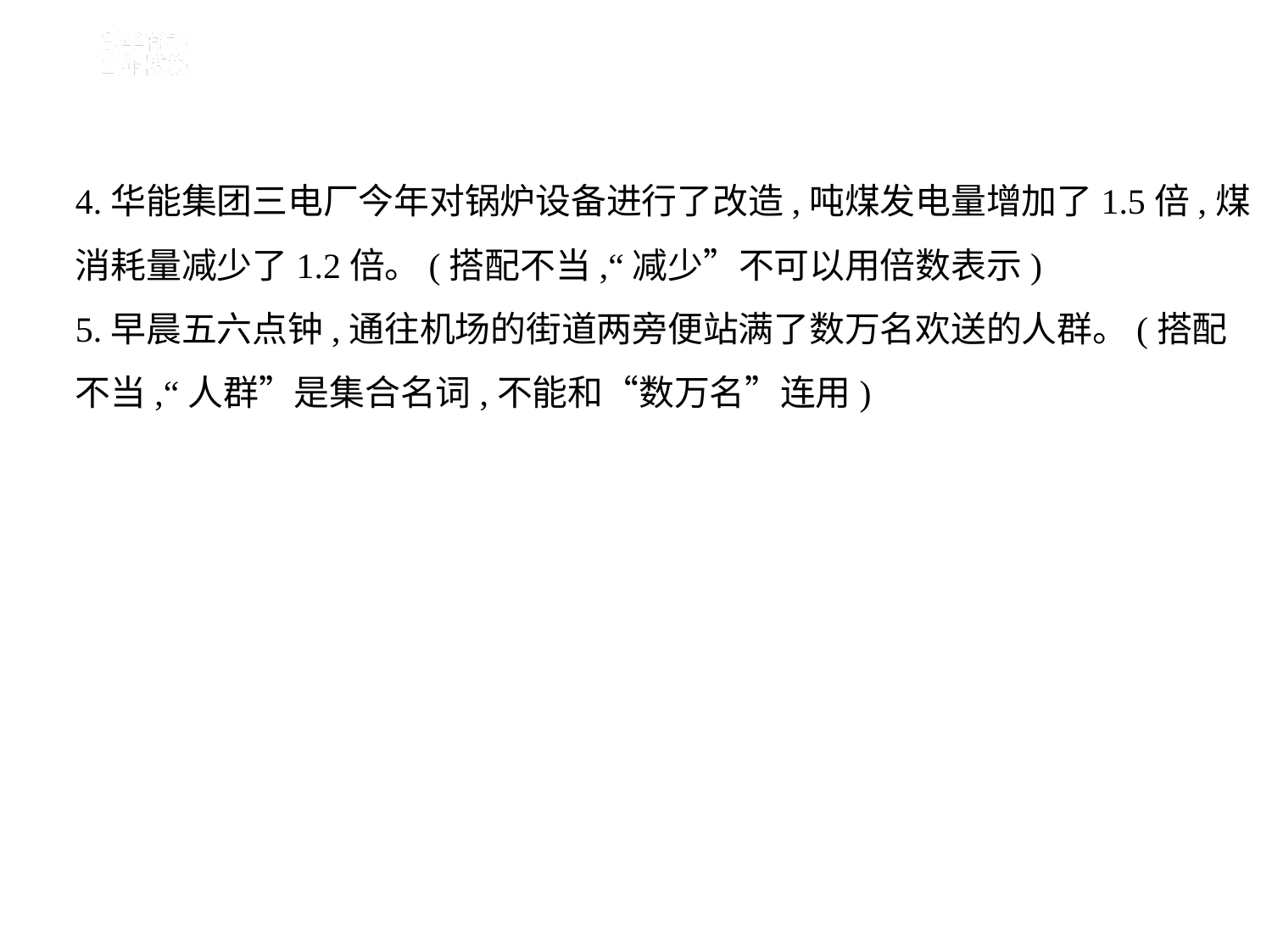

4.华能集团三电厂今年对锅炉设备进行了改造,吨煤发电量增加了1.5倍,煤
消耗量减少了1.2倍。(搭配不当,“减少”不可以用倍数表示)
5.早晨五六点钟,通往机场的街道两旁便站满了数万名欢送的人群。(搭配
不当,“人群”是集合名词,不能和“数万名”连用)